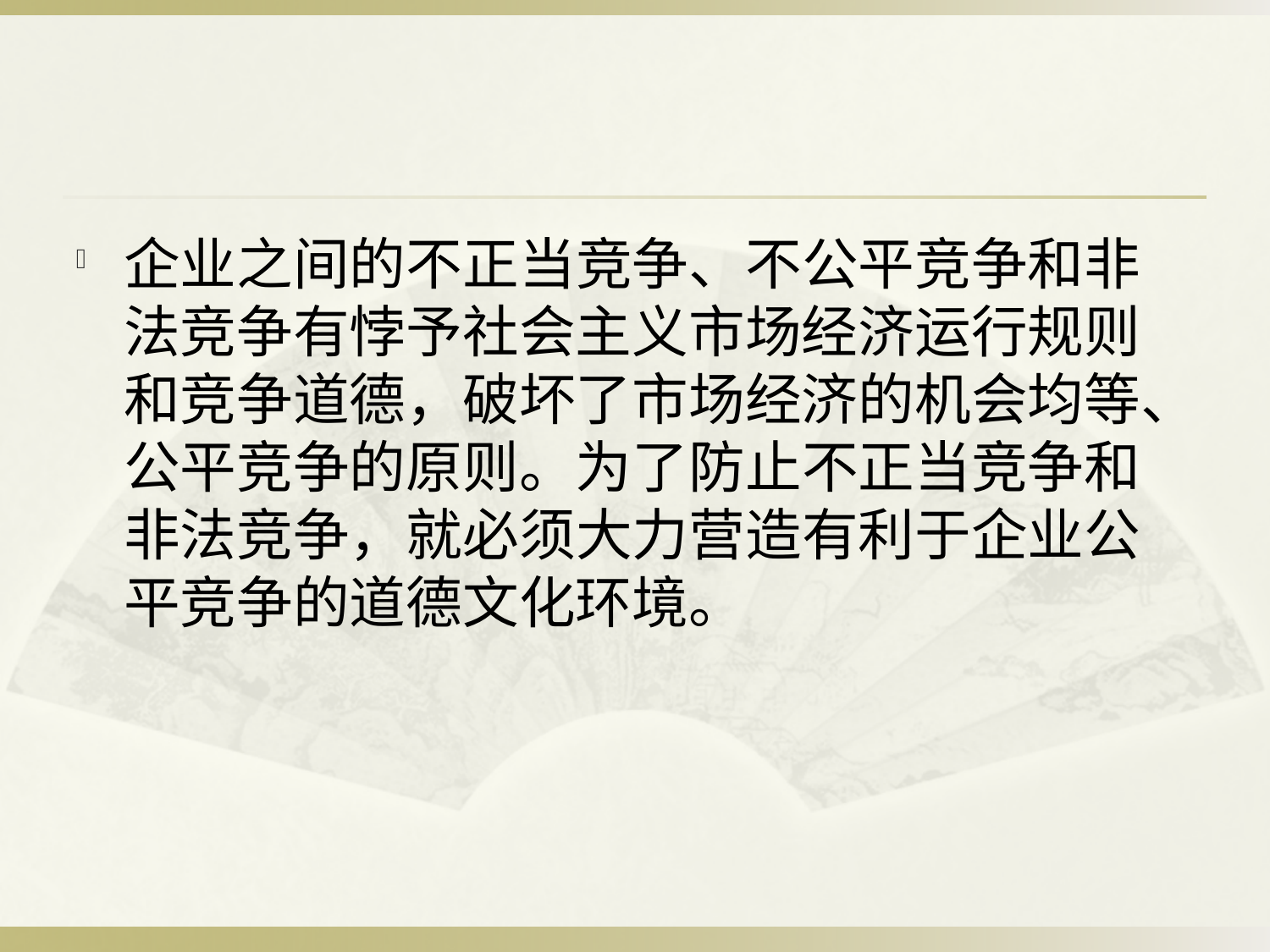

#
企业之间的不正当竞争、不公平竞争和非法竞争有悖予社会主义市场经济运行规则和竞争道德，破坏了市场经济的机会均等、公平竞争的原则。为了防止不正当竞争和非法竞争，就必须大力营造有利于企业公平竞争的道德文化环境。